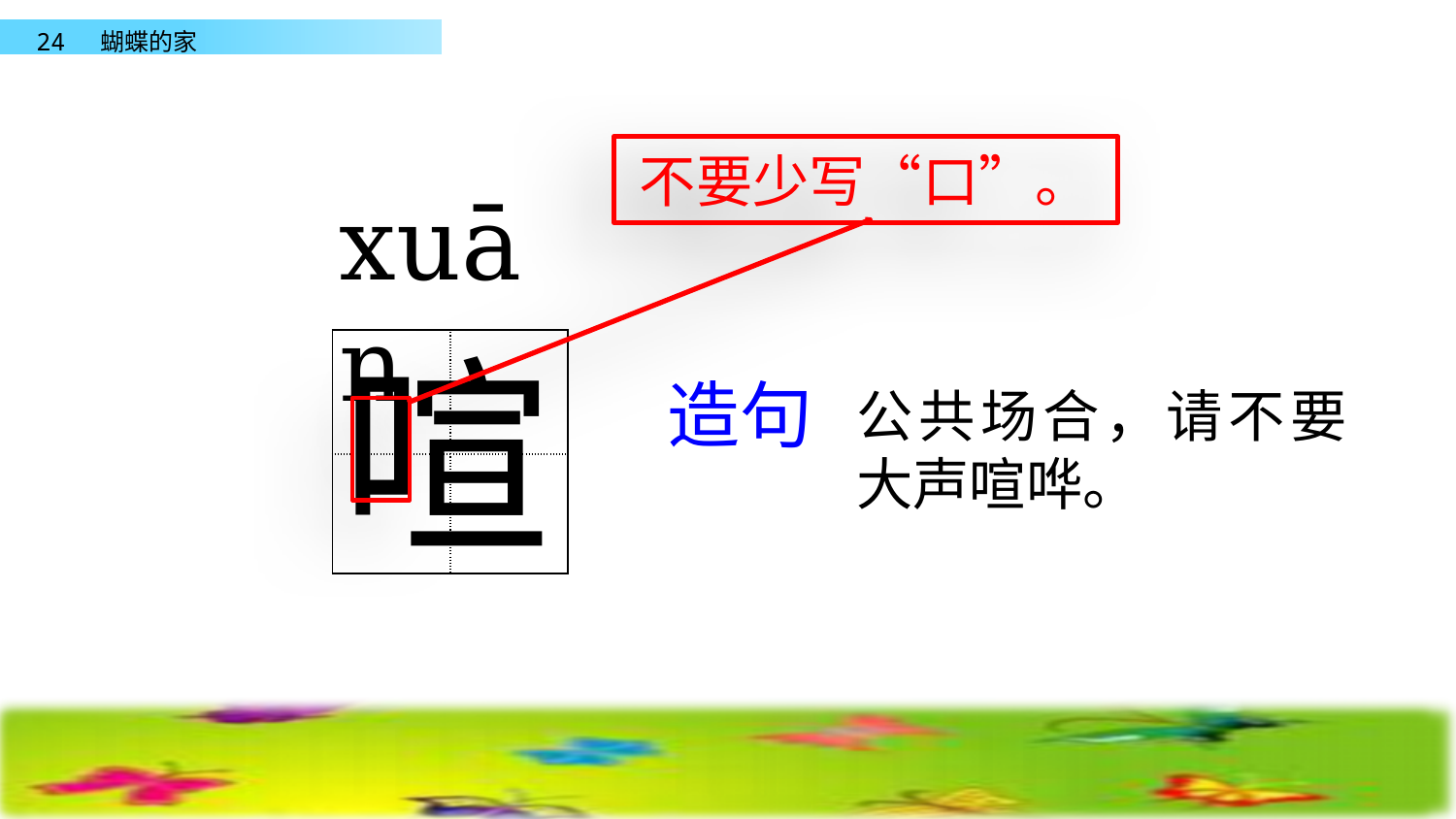

不要少写“口”。
xuān
喧
|  |  |
| --- | --- |
|  |  |
造句
公共场合，请不要大声喧哗。